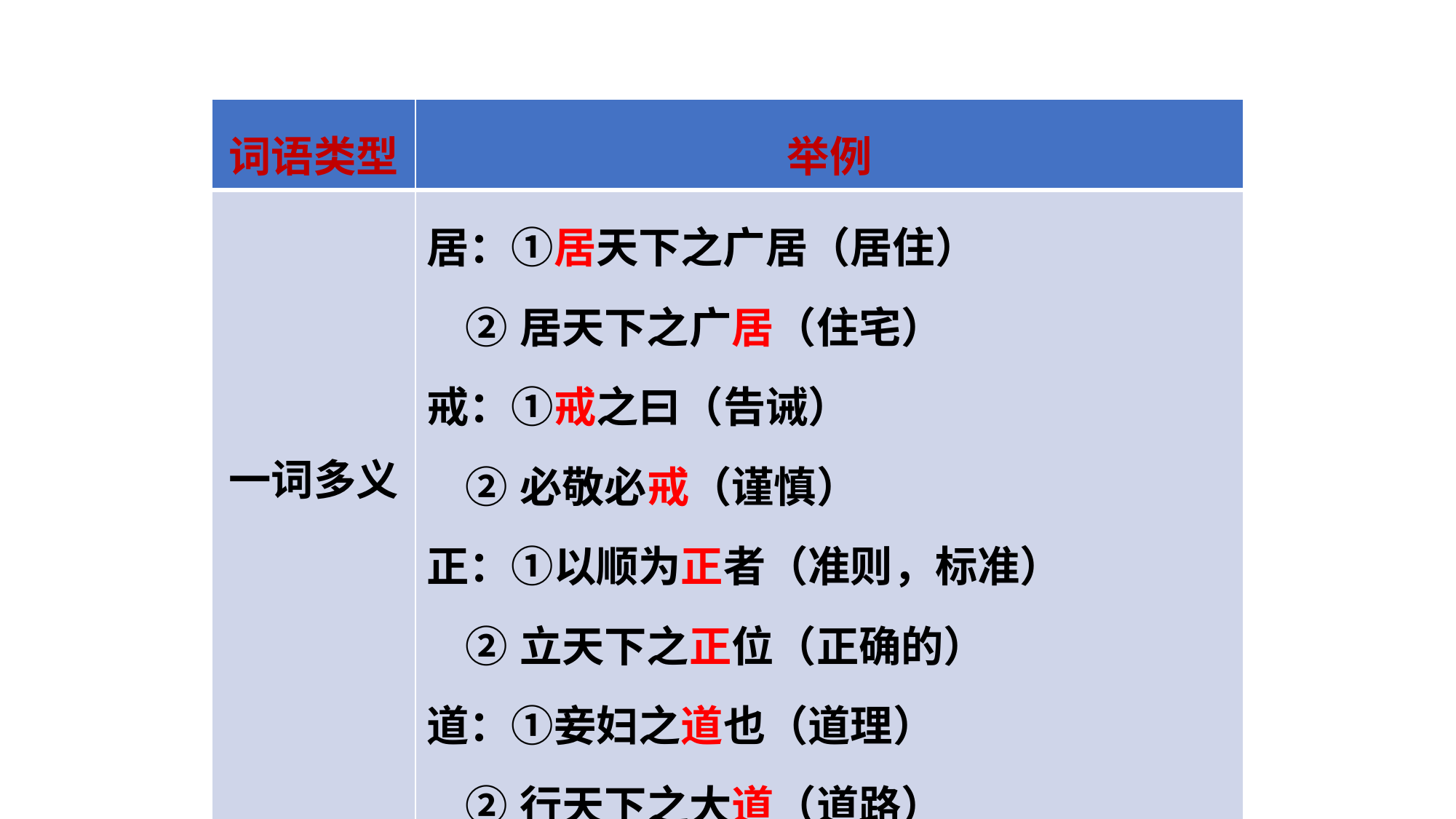

| 词语类型 | 举例 |
| --- | --- |
| 一词多义 | 居：①居天下之广居（居住）　　 ②居天下之广居（住宅） 戒：①戒之曰（告诫） ②必敬必戒（谨慎） 正：①以顺为正者（准则，标准） ②立天下之正位（正确的） 道：①妾妇之道也（道理） ②行天下之大道（道路） |